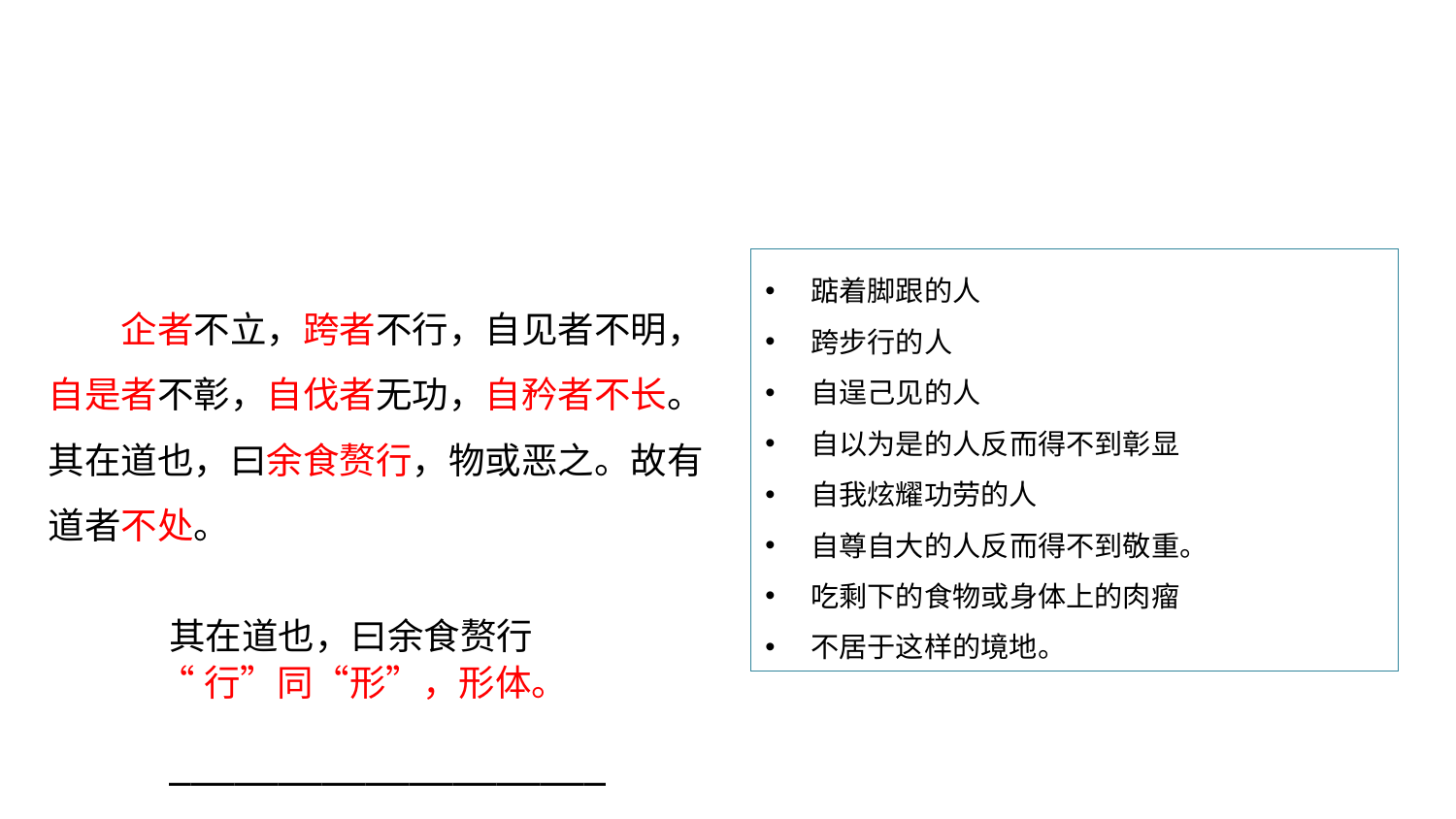

文意疏通
踮着脚跟的人
跨步行的人
自逞己见的人
自以为是的人反而得不到彰显
自我炫耀功劳的人
自尊自大的人反而得不到敬重。
吃剩下的食物或身体上的肉瘤
不居于这样的境地。
企者不立，跨者不行，自见者不明，自是者不彰，自伐者无功，自矜者不长。其在道也，曰余食赘行，物或恶之。故有道者不处。
其在道也，曰余食赘行	    ________________________
“行”同“形”，形体。